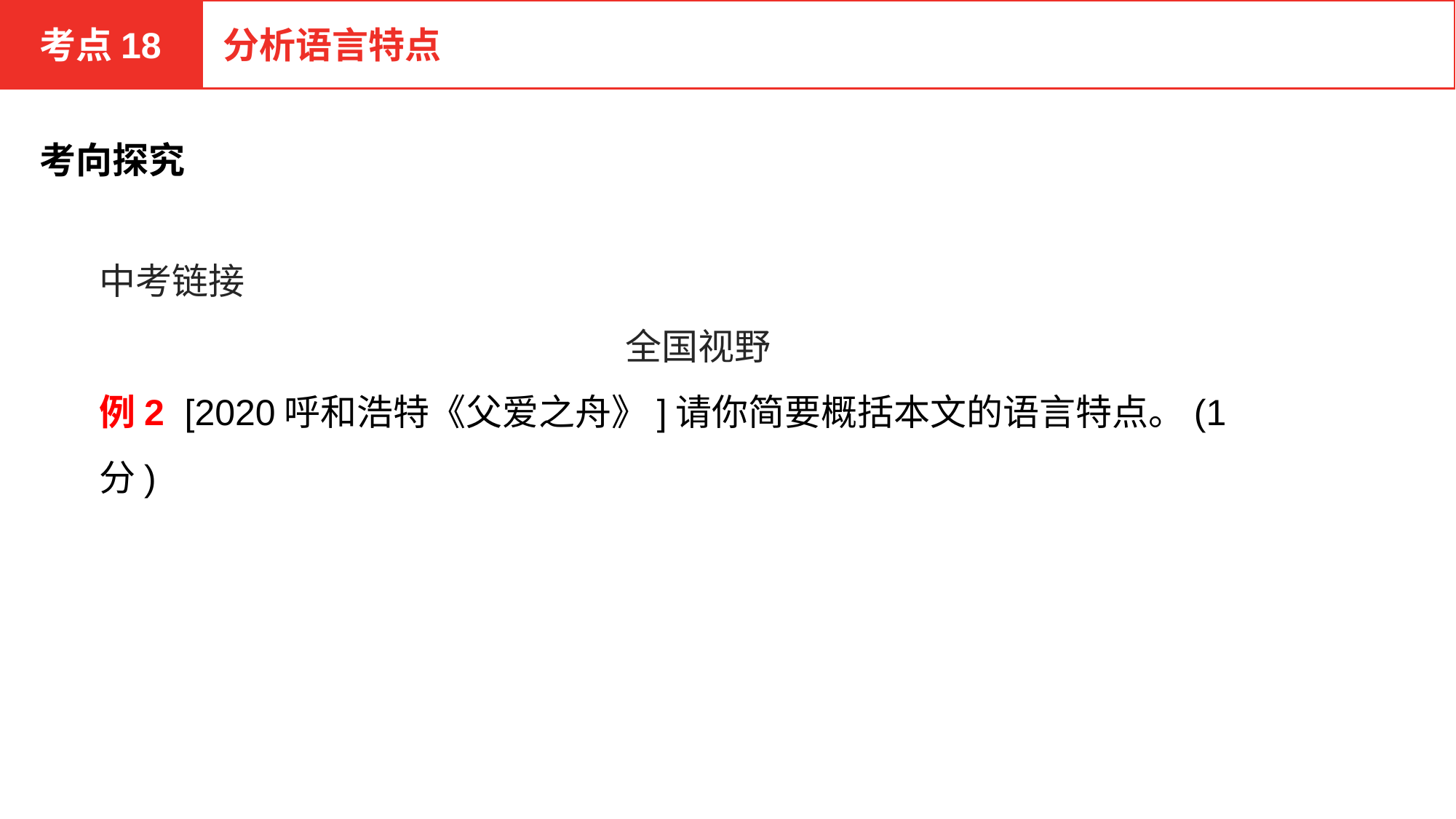

考点18
分析语言特点
考向探究

中考链接
全国视野
例2  [2020呼和浩特《父爱之舟》]请你简要概括本文的语言特点。(1分)